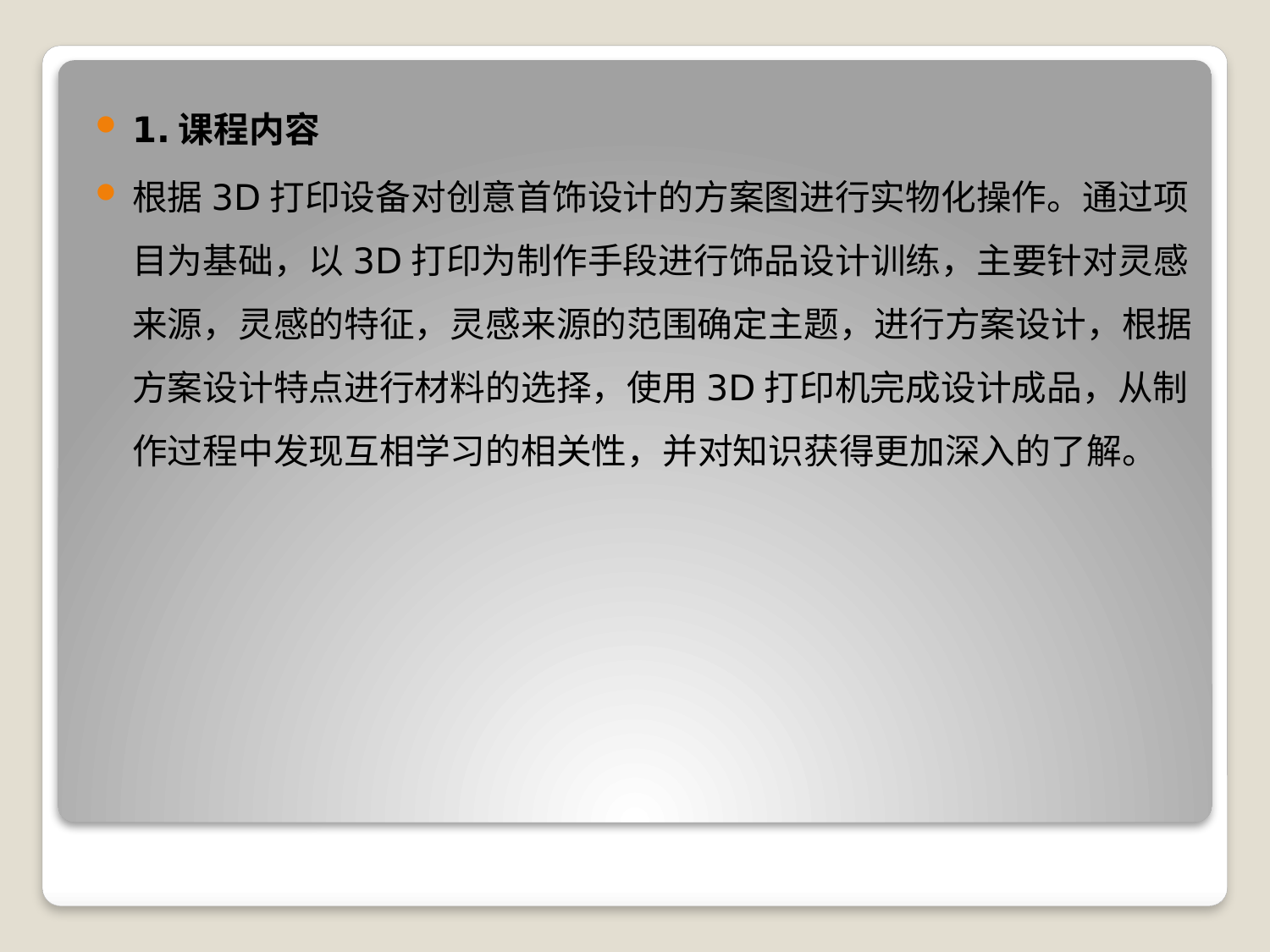

1.课程内容
根据3D打印设备对创意首饰设计的方案图进行实物化操作。通过项目为基础，以3D打印为制作手段进行饰品设计训练，主要针对灵感来源，灵感的特征，灵感来源的范围确定主题，进行方案设计，根据方案设计特点进行材料的选择，使用3D打印机完成设计成品，从制作过程中发现互相学习的相关性，并对知识获得更加深入的了解。

#